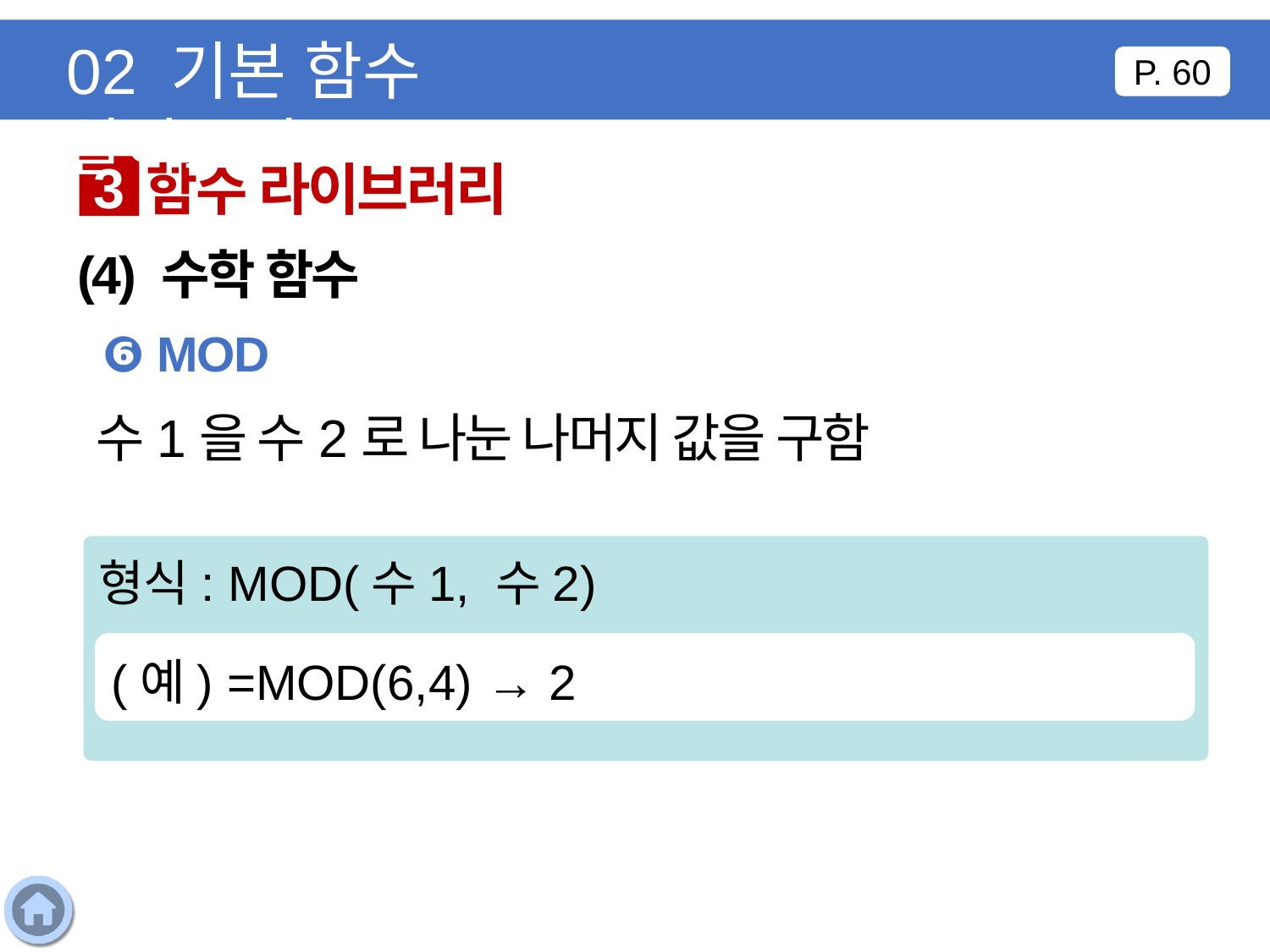

02 기본 함수 알아보기
P. 60
함수 라이브러리
3
(4) 수학 함수
❻ MOD
수1을 수2로 나눈 나머지 값을 구함
형식: MOD(수1, 수2)
(예) =MOD(6,4) → 2